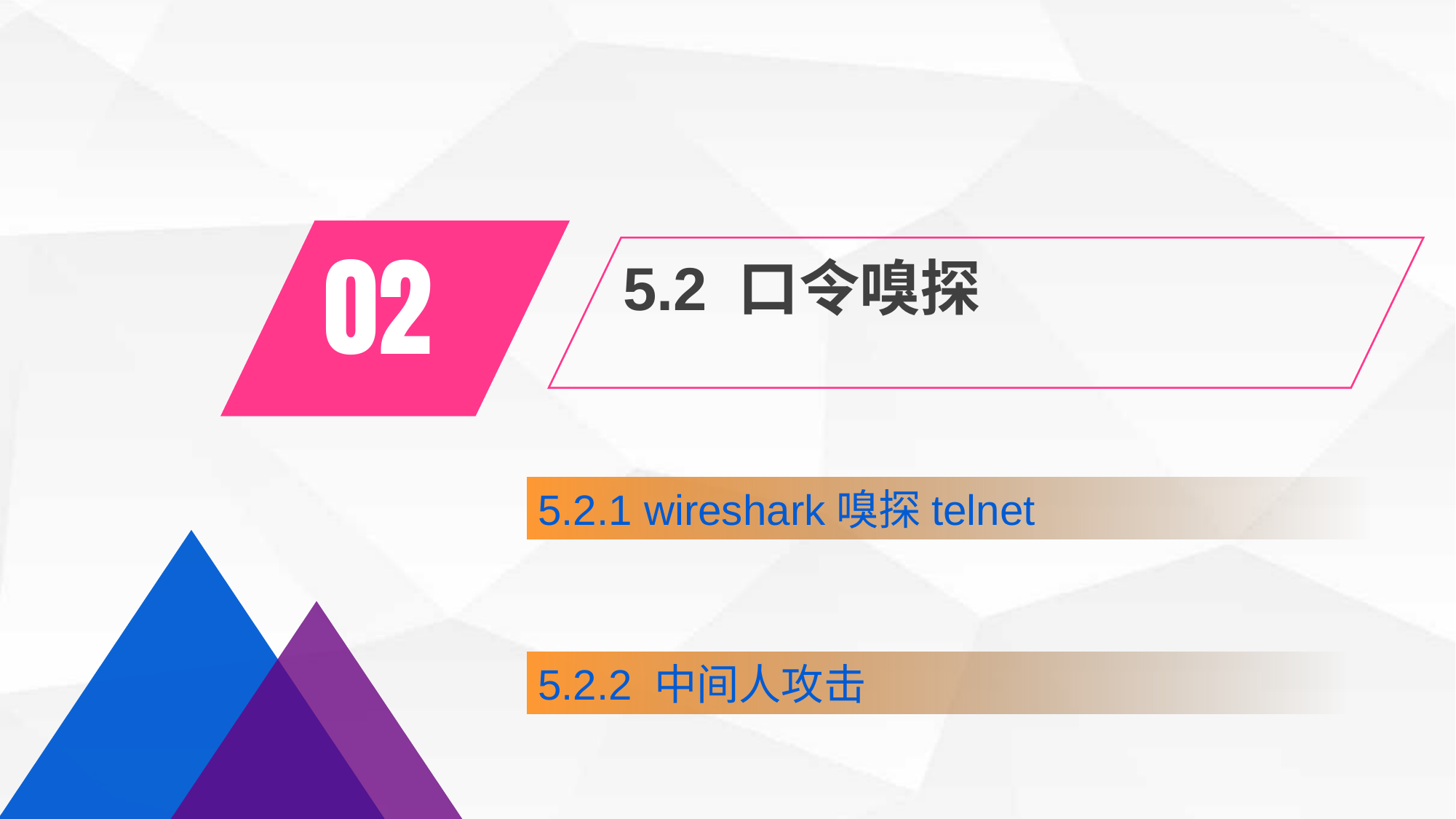

02

5.2 口令嗅探
5.2.1 wireshark嗅探telnet

5.2.2 中间人攻击